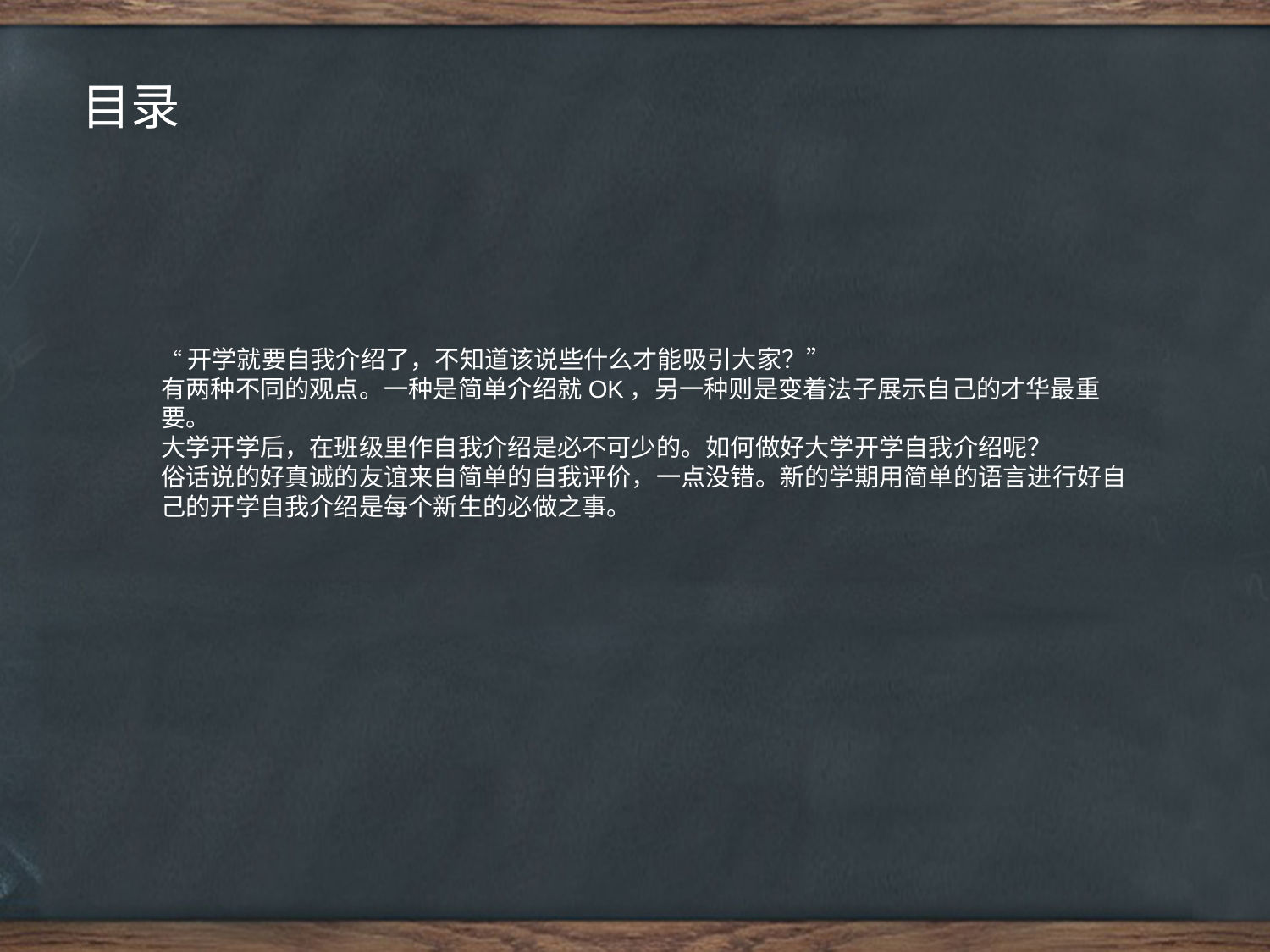

目录
点击添加文本
“开学就要自我介绍了，不知道该说些什么才能吸引大家？”
有两种不同的观点。一种是简单介绍就OK，另一种则是变着法子展示自己的才华最重要。
大学开学后，在班级里作自我介绍是必不可少的。如何做好大学开学自我介绍呢？
俗话说的好真诚的友谊来自简单的自我评价，一点没错。新的学期用简单的语言进行好自己的开学自我介绍是每个新生的必做之事。

点击添加文本
点击添加文本
点击添加文本